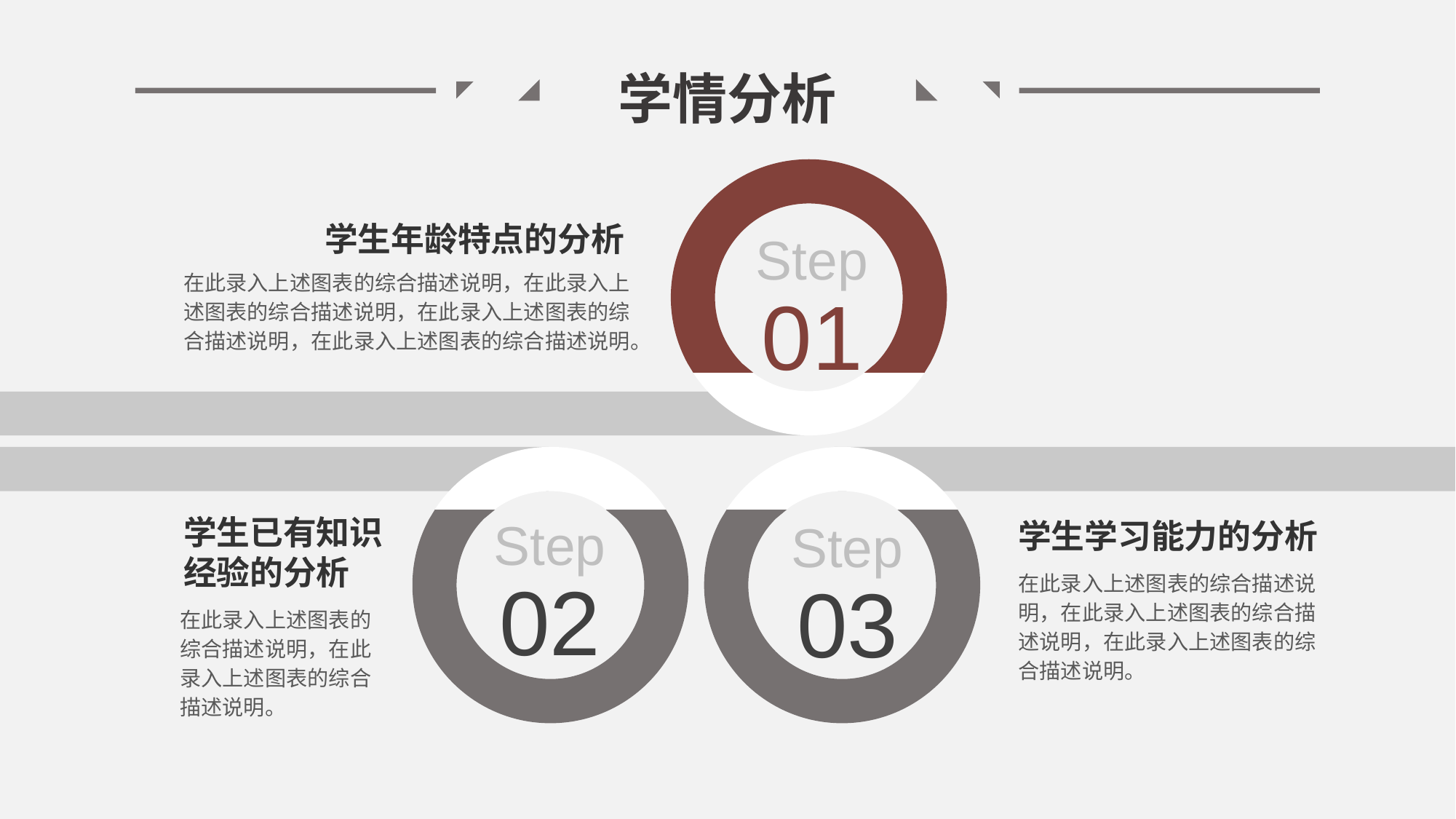

学情分析

学生年龄特点的分析
Step
01
在此录入上述图表的综合描述说明，在此录入上述图表的综合描述说明，在此录入上述图表的综合描述说明，在此录入上述图表的综合描述说明。

学生已有知识经验的分析
学生学习能力的分析
Step
02
Step
03
在此录入上述图表的综合描述说明，在此录入上述图表的综合描述说明，在此录入上述图表的综合描述说明。
在此录入上述图表的综合描述说明，在此录入上述图表的综合描述说明。